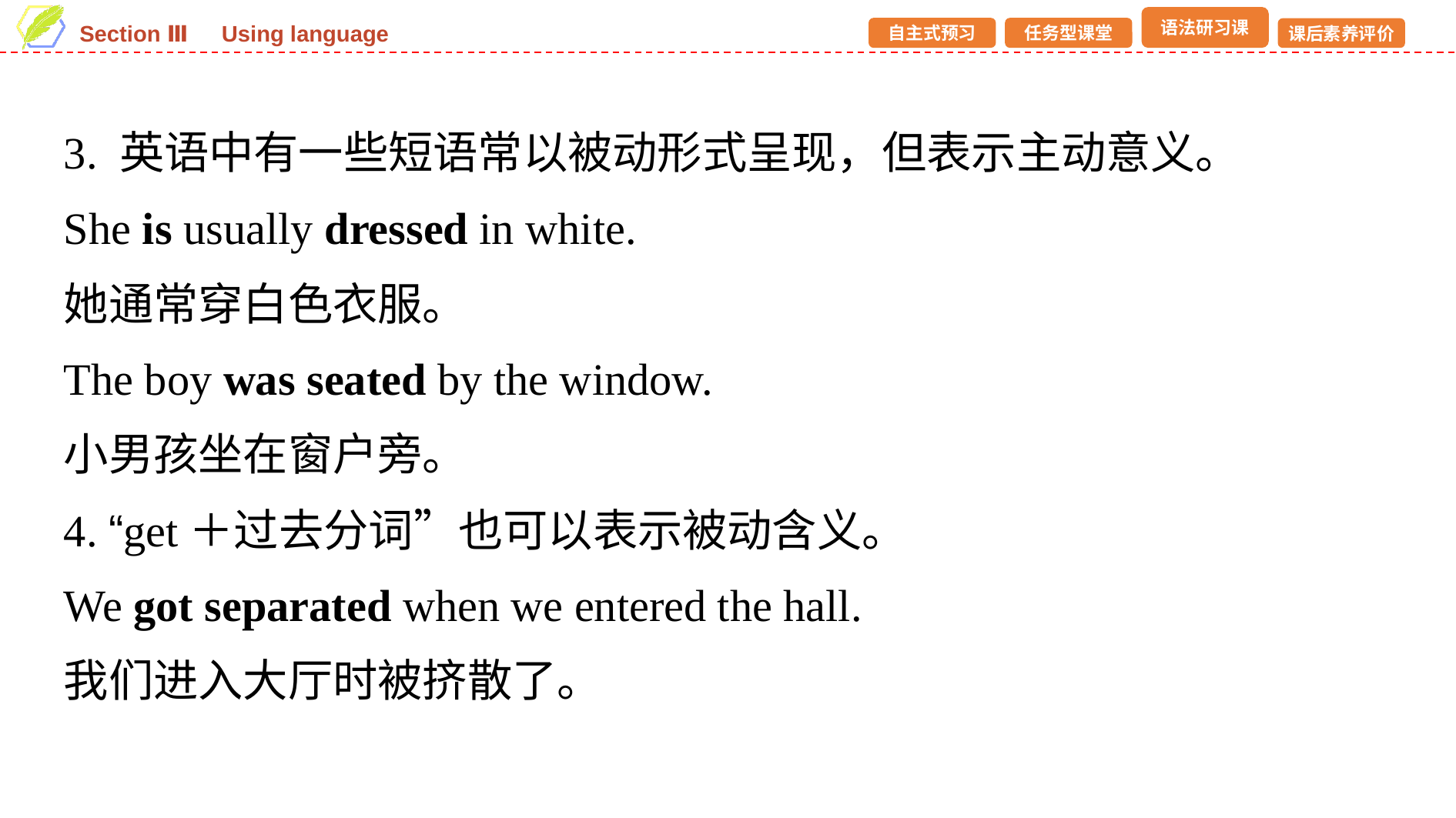

3. 英语中有一些短语常以被动形式呈现，但表示主动意义。
She is usually dressed in white.
她通常穿白色衣服。
The boy was seated by the window.
小男孩坐在窗户旁。
4. “get＋过去分词”也可以表示被动含义。
We got separated when we entered the hall.
我们进入大厅时被挤散了。